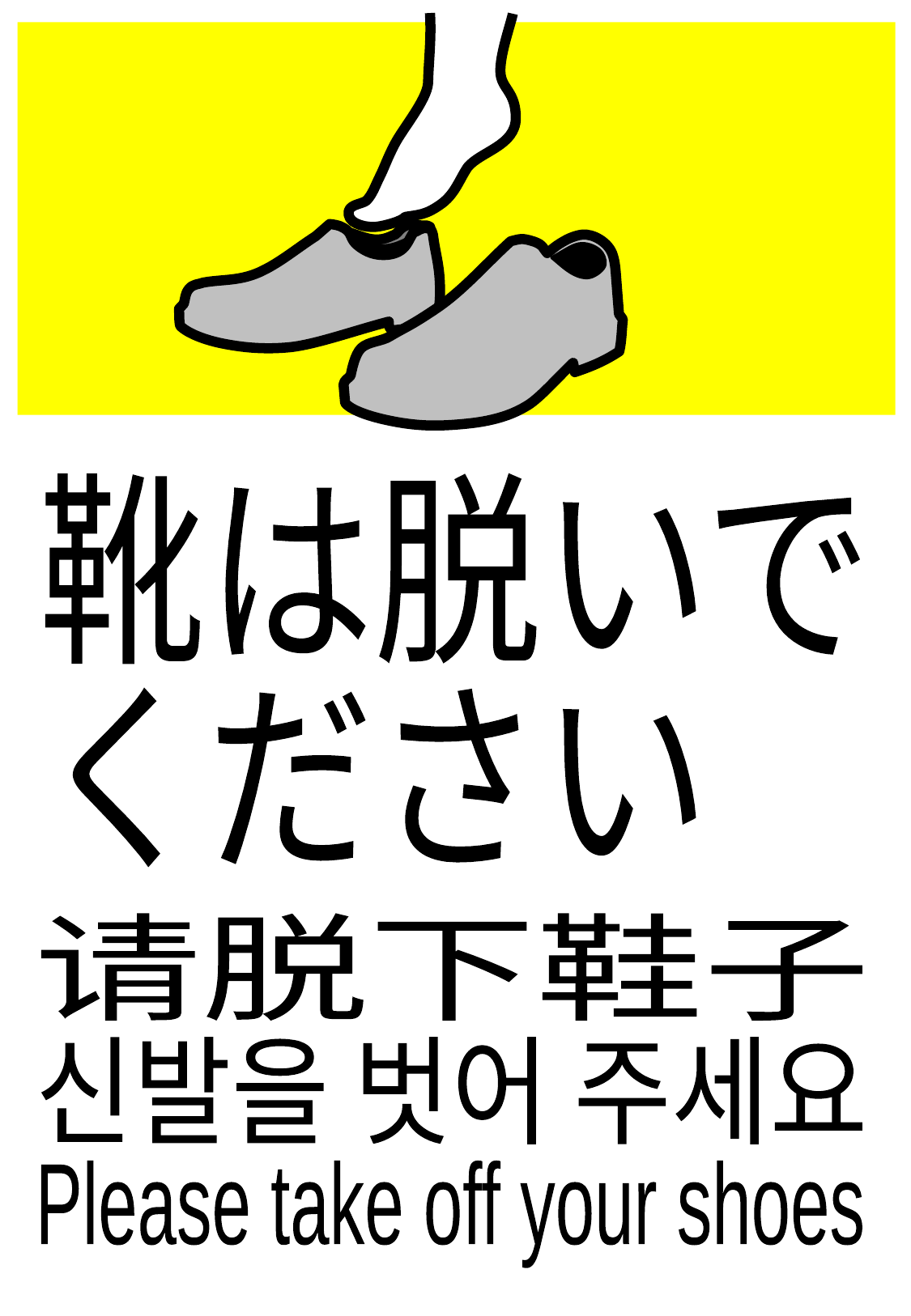

靴は脱いで
ください
请脱下鞋子
신발을 벗어 주세요
Please take off your shoes